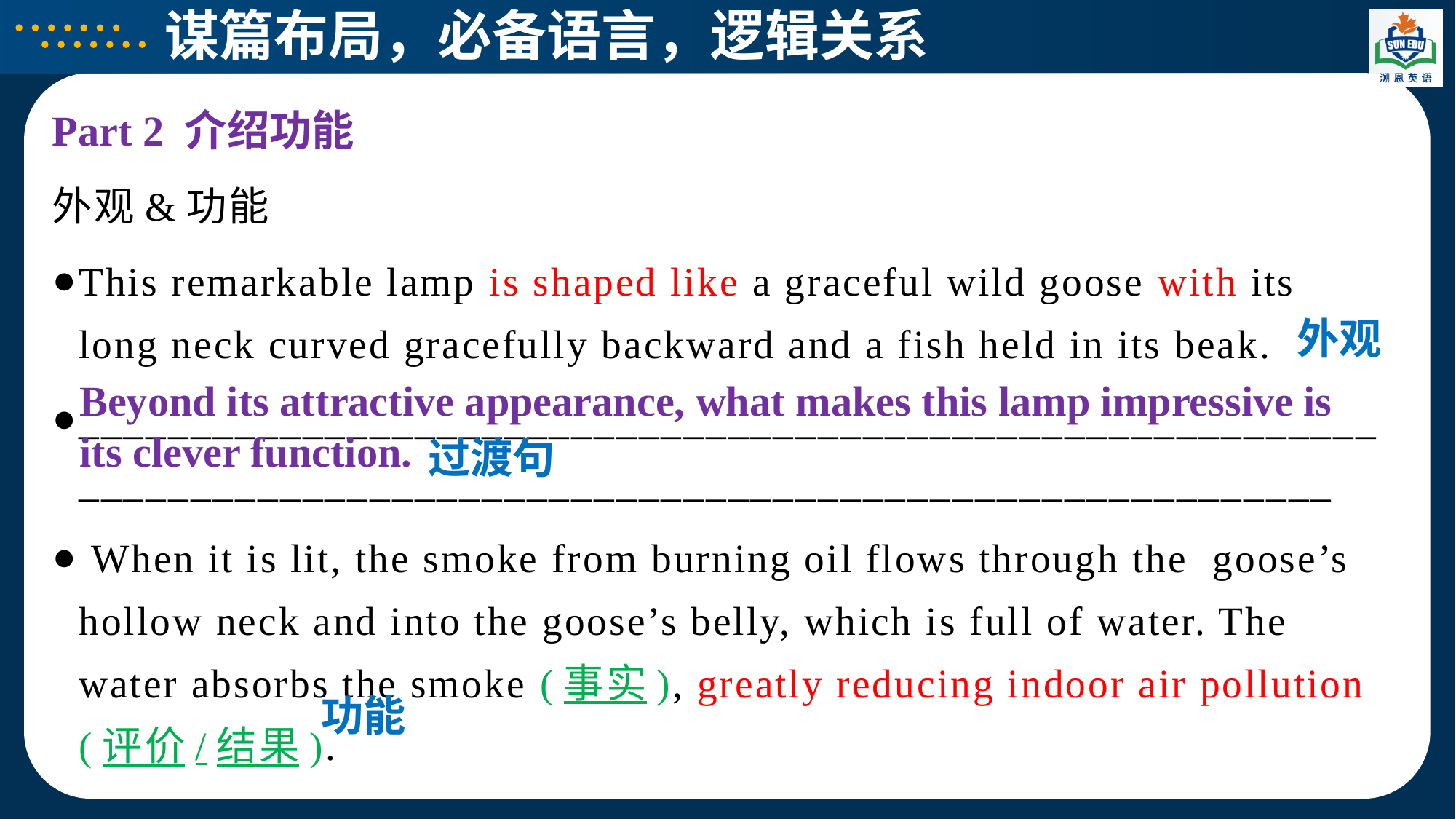

谋篇布局，必备语言，逻辑关系

Part 2 介绍功能
外观&功能
This remarkable lamp is shaped like a graceful wild goose with its long neck curved gracefully backward and a fish held in its beak.
__________________________________________________________________________________________________________________
 When it is lit, the smoke from burning oil flows through the  goose’s hollow neck and into the goose’s belly, which is full of water. The water absorbs the smoke (事实), greatly reducing indoor air pollution (评价/结果).
外观
Beyond its attractive appearance, what makes this lamp impressive is its clever function.
过渡句
功能